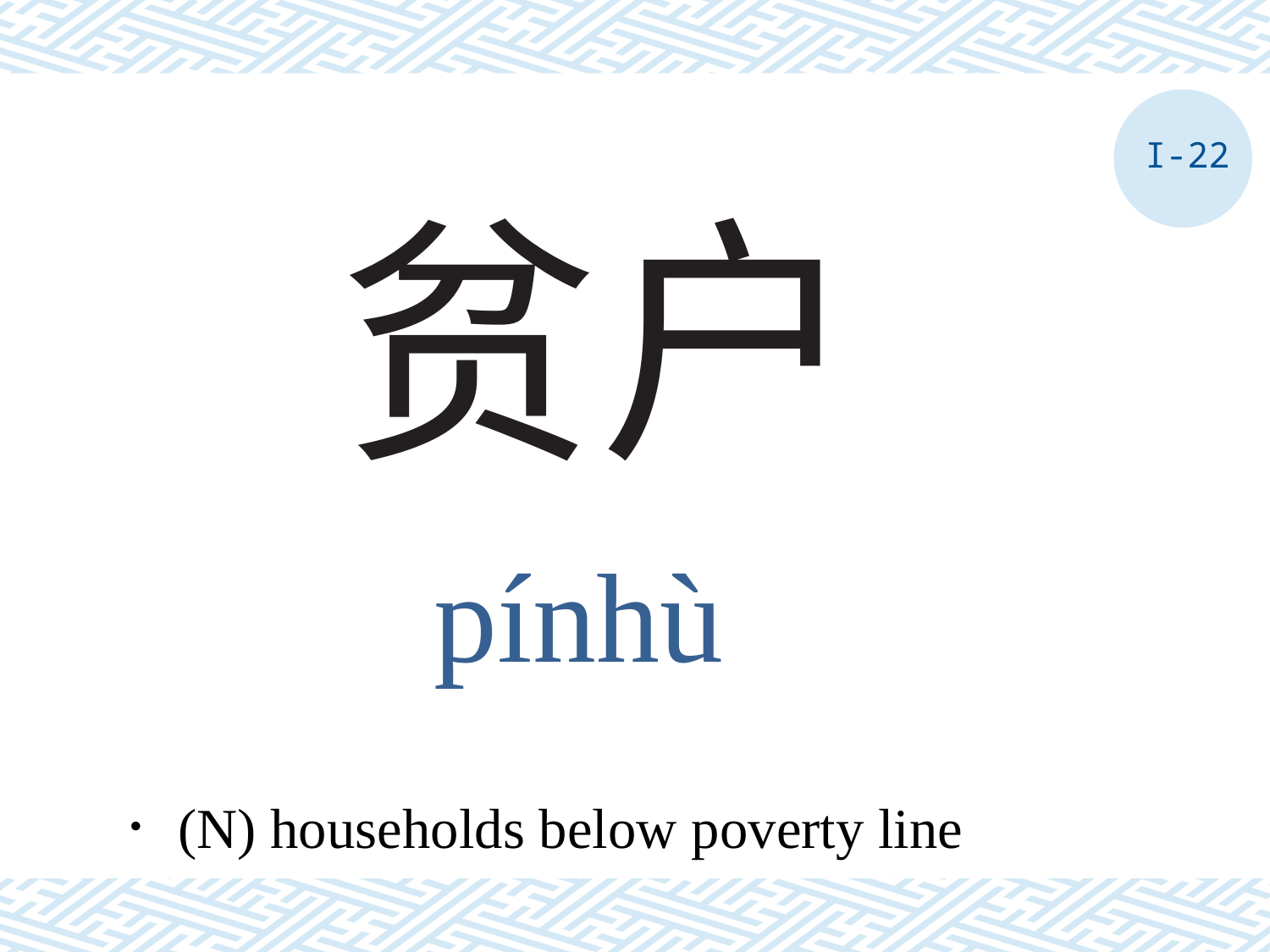

I-22

# 贫户
pínhù
．(N) households below poverty line